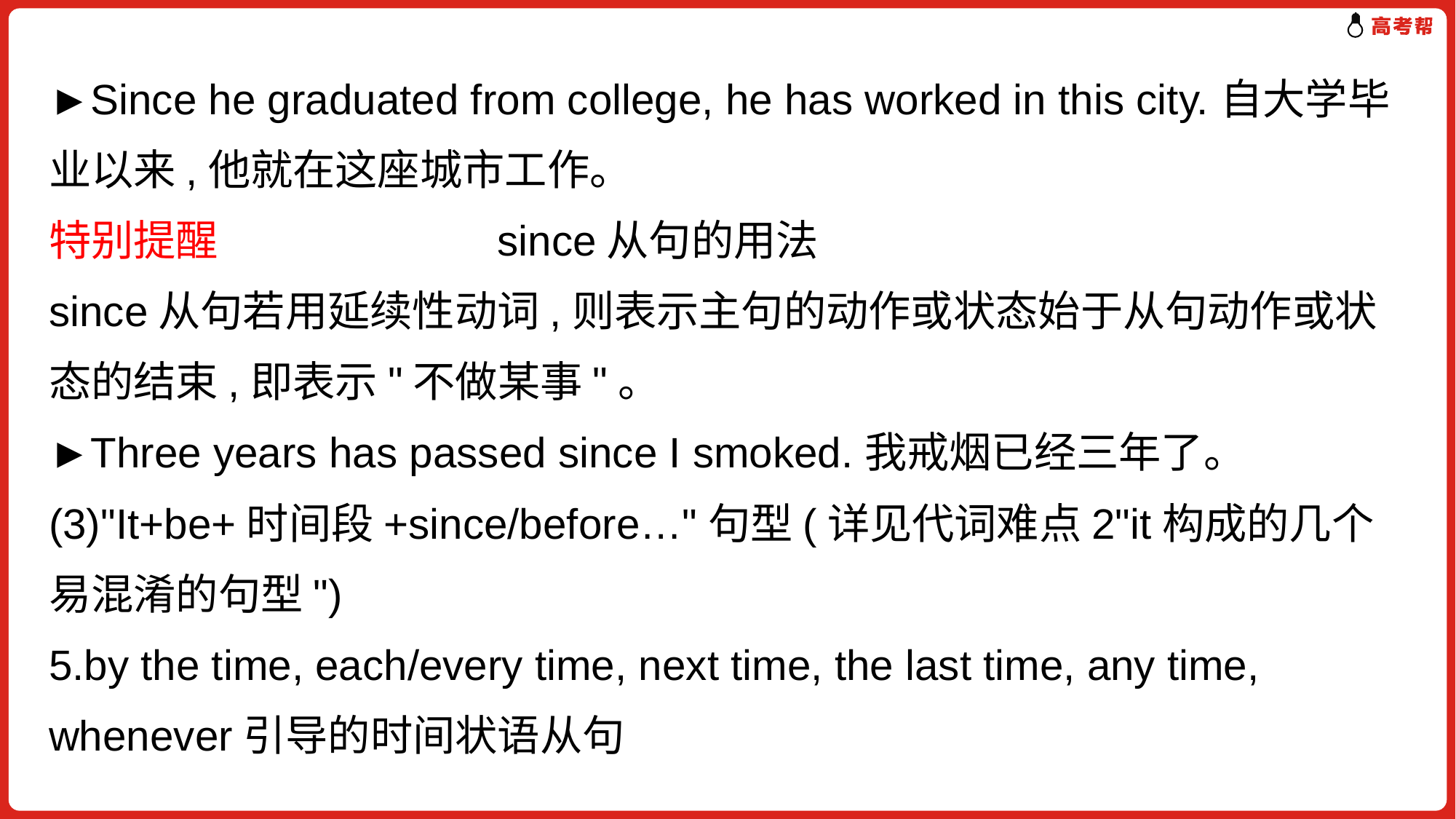

►Since he graduated from college, he has worked in this city.自大学毕业以来,他就在这座城市工作。
特别提醒　　　　      　since从句的用法
since从句若用延续性动词,则表示主句的动作或状态始于从句动作或状态的结束,即表示"不做某事"。
►Three years has passed since I smoked.我戒烟已经三年了。
(3)"It+be+时间段+since/before…"句型(详见代词难点2"it构成的几个易混淆的句型")
5.by the time, each/every time, next time, the last time, any time, whenever引导的时间状语从句